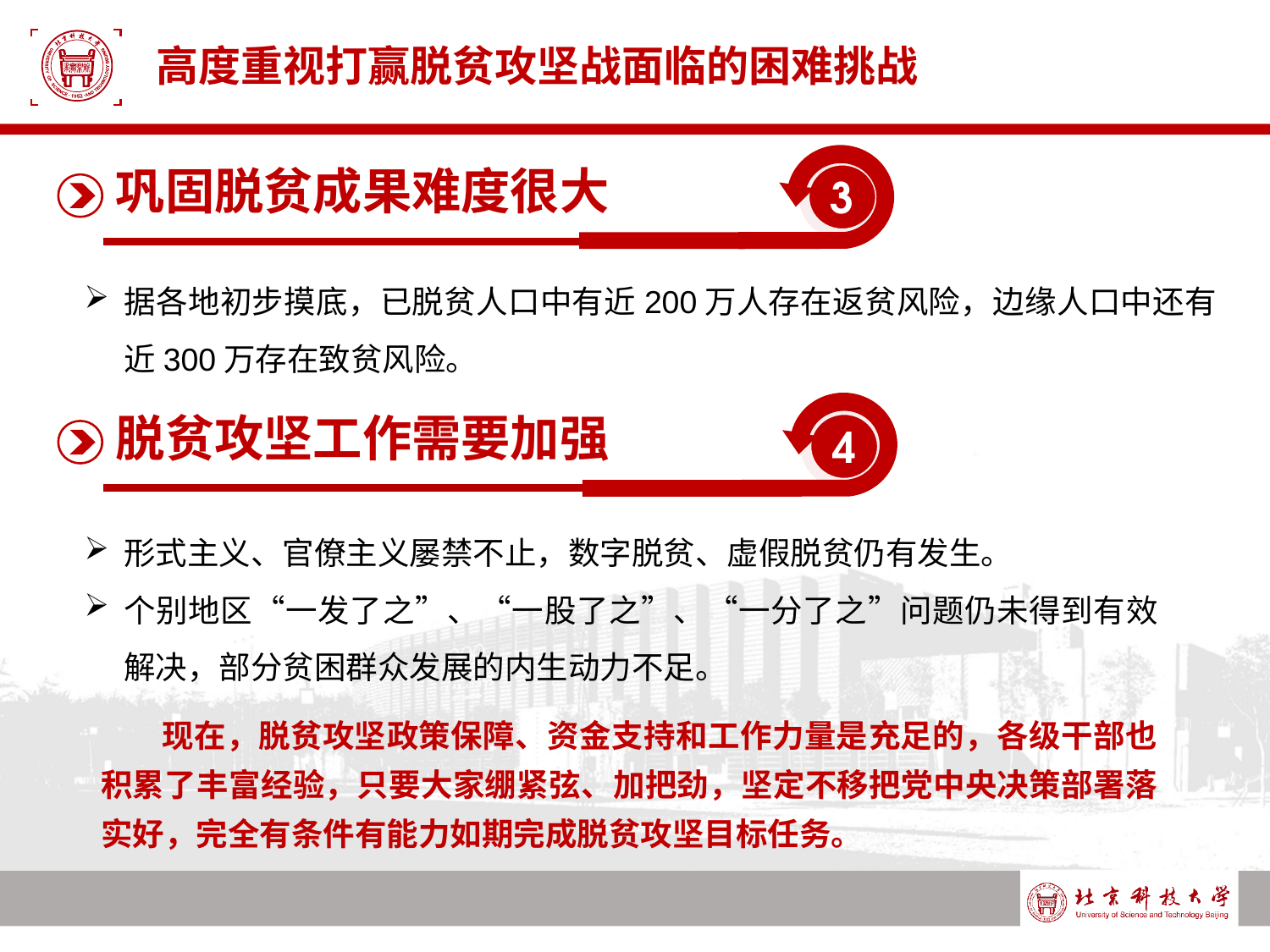

# 高度重视打赢脱贫攻坚战面临的困难挑战

巩固脱贫成果难度很大
3

据各地初步摸底，已脱贫人口中有近200万人存在返贫风险，边缘人口中还有近300万存在致贫风险。

脱贫攻坚工作需要加强
4

形式主义、官僚主义屡禁不止，数字脱贫、虚假脱贫仍有发生。
个别地区“一发了之”、“一股了之”、“一分了之”问题仍未得到有效解决，部分贫困群众发展的内生动力不足。
       现在，脱贫攻坚政策保障、资金支持和工作力量是充足的，各级干部也积累了丰富经验，只要大家绷紧弦、加把劲，坚定不移把党中央决策部署落实好，完全有条件有能力如期完成脱贫攻坚目标任务。